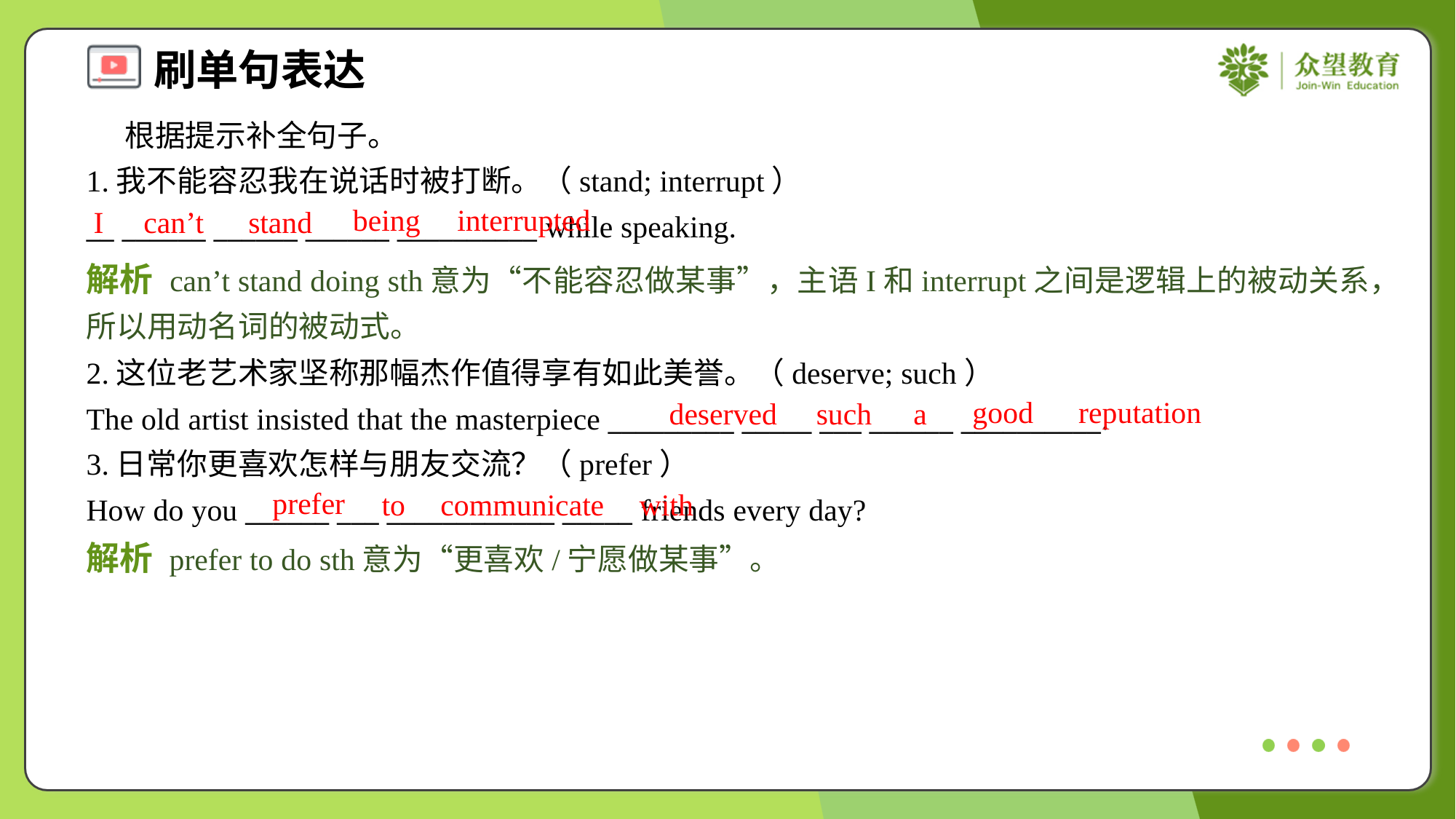

根据提示补全句子。
1.我不能容忍我在说话时被打断。（stand; interrupt）
__ ______ ______ ______ __________ while speaking.
being
interrupted
I
can’t
stand
解析 can’t stand doing sth意为“不能容忍做某事”，主语I和interrupt之间是逻辑上的被动关系，所以用动名词的被动式。
2.这位老艺术家坚称那幅杰作值得享有如此美誉。（deserve; such）
The old artist insisted that the masterpiece _________ _____ ___ ______ __________.
3.日常你更喜欢怎样与朋友交流？（prefer）
How do you ______ ___ ____________ _____ friends every day?
good
reputation
deserved
such
a
prefer
to
communicate
with
解析 prefer to do sth意为“更喜欢/宁愿做某事”。